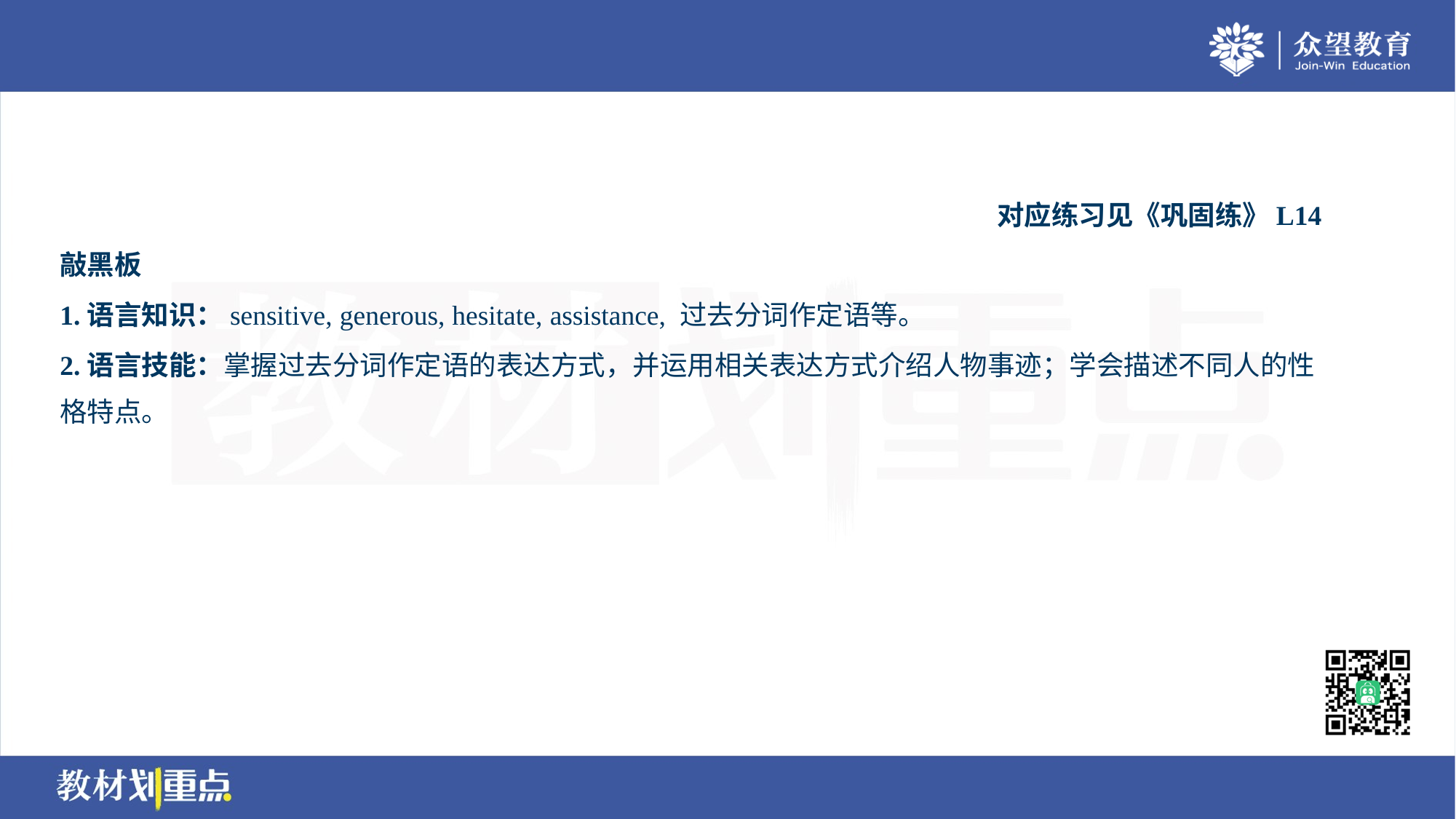

对应练习见《巩固练》L14
敲黑板
1.语言知识：sensitive, generous, hesitate, assistance, 过去分词作定语等。
2.语言技能：掌握过去分词作定语的表达方式，并运用相关表达方式介绍人物事迹；学会描述不同人的性
格特点。